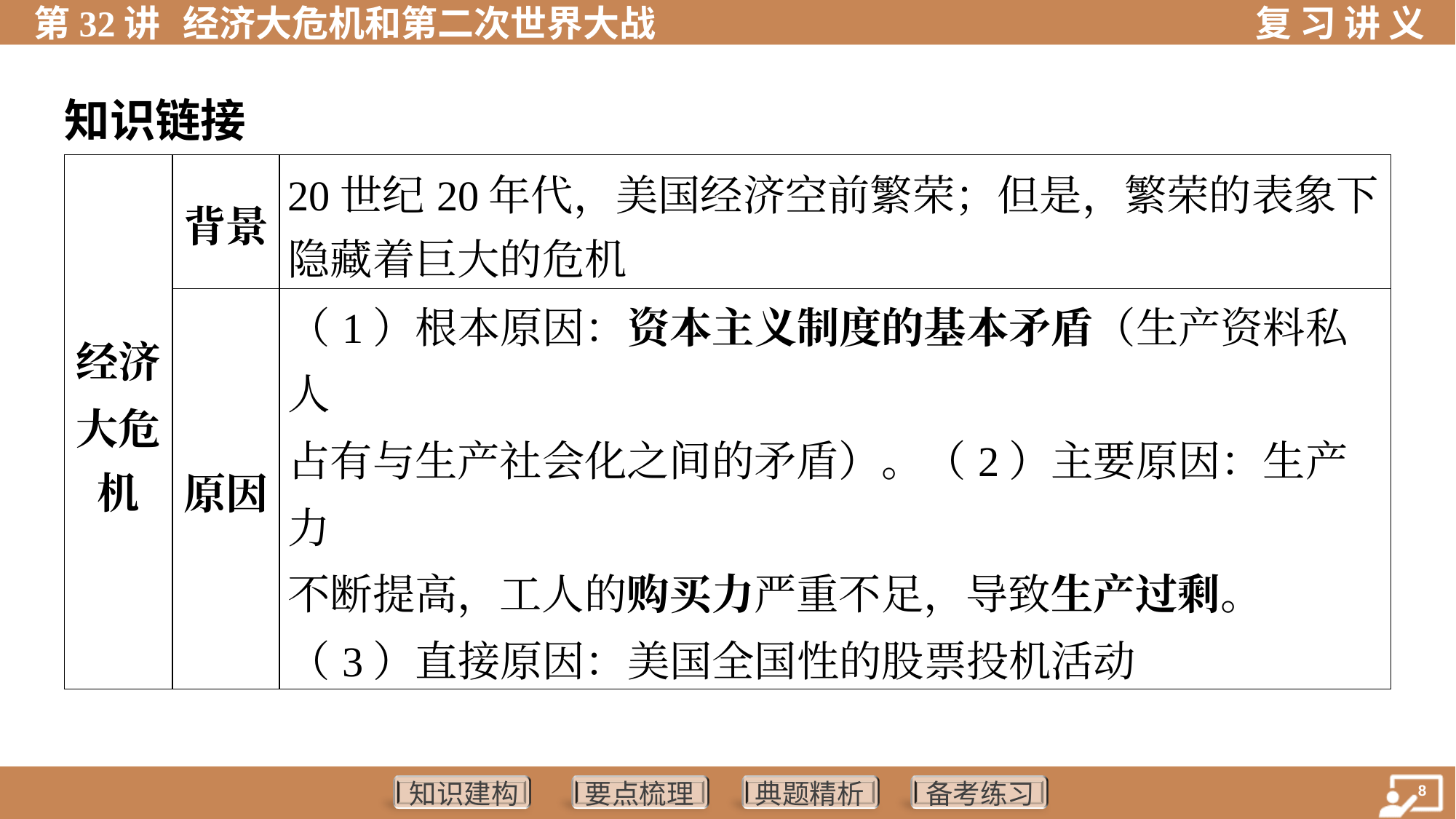

知识链接
| 经济 大危 机 | 背景 | 20世纪20年代，美国经济空前繁荣；但是，繁荣的表象下 隐藏着巨大的危机 |  |  |  |
| --- | --- | --- | --- | --- | --- |
|  | 原因 | （1）根本原因：资本主义制度的基本矛盾（生产资料私人 占有与生产社会化之间的矛盾）。（2）主要原因：生产力 不断提高，工人的购买力严重不足，导致生产过剩。 （3）直接原因：美国全国性的股票投机活动 |  |  |  |